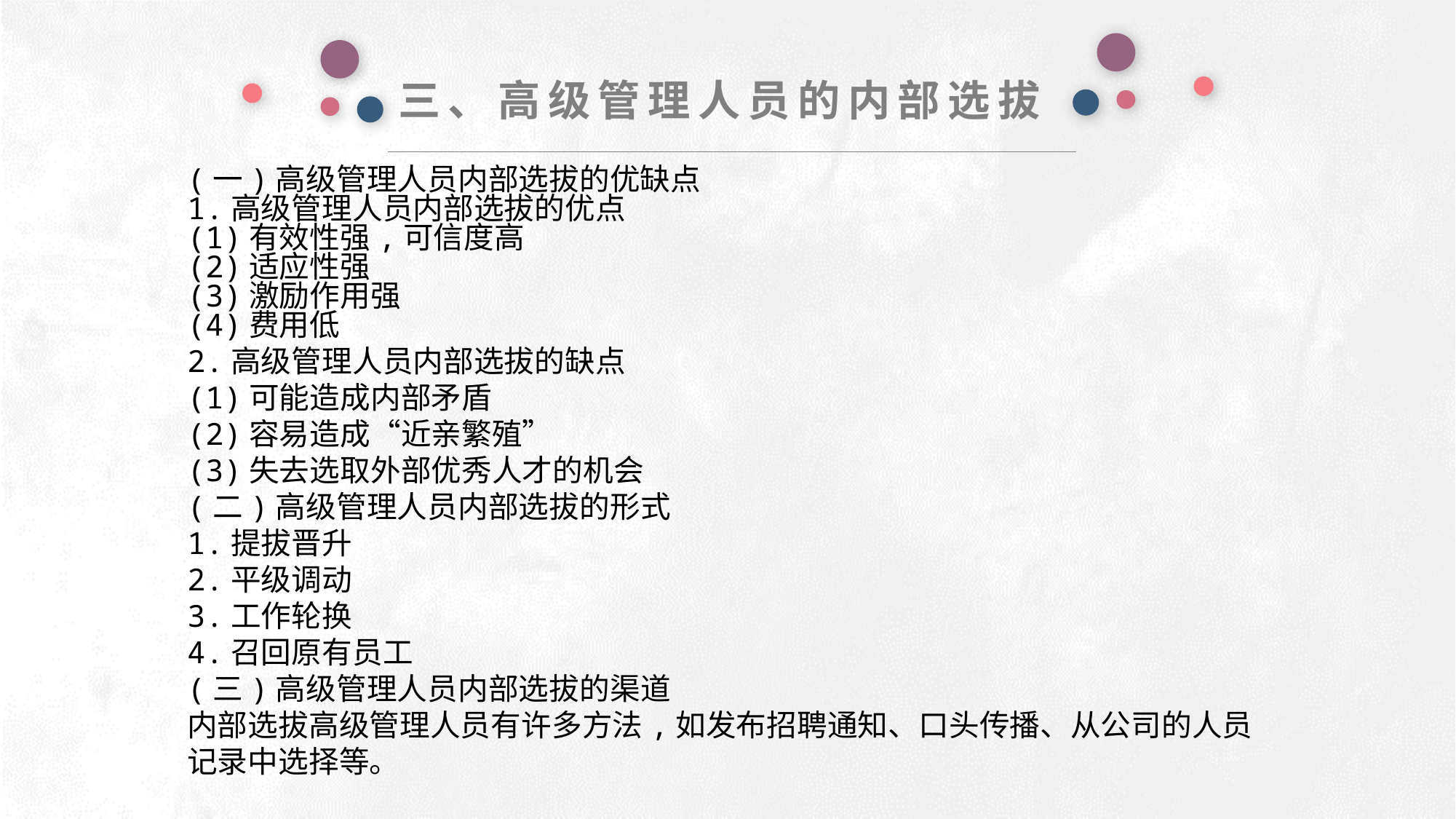

三、高级管理人员的内部选拔

(一)高级管理人员内部选拔的优缺点
1.高级管理人员内部选拔的优点
(1)有效性强,可信度高
(2)适应性强
(3)激励作用强
(4)费用低
2.高级管理人员内部选拔的缺点
(1)可能造成内部矛盾
(2)容易造成“近亲繁殖”
(3)失去选取外部优秀人才的机会
(二)高级管理人员内部选拔的形式
1.提拔晋升
2.平级调动
3.工作轮换
4.召回原有员工
(三)高级管理人员内部选拔的渠道
内部选拔高级管理人员有许多方法,如发布招聘通知、口头传播、从公司的人员记录中选择等。

e7d195523061f1c0deeec63e560781cfd59afb0ea006f2a87ABB68BF51EA6619813959095094C18C62A12F549504892A4AAA8C1554C6663626E05CA27F281A14E6983772AFC3FB97135759321DEA3D70CCCB10945EC5A0322096E752803368C2184698845E3CCD6DB7F651295A8E4F3FDC19EA64A2B4A4AC1434B55AAE41CF0BF61B375C23F3039959E085EE760725AA